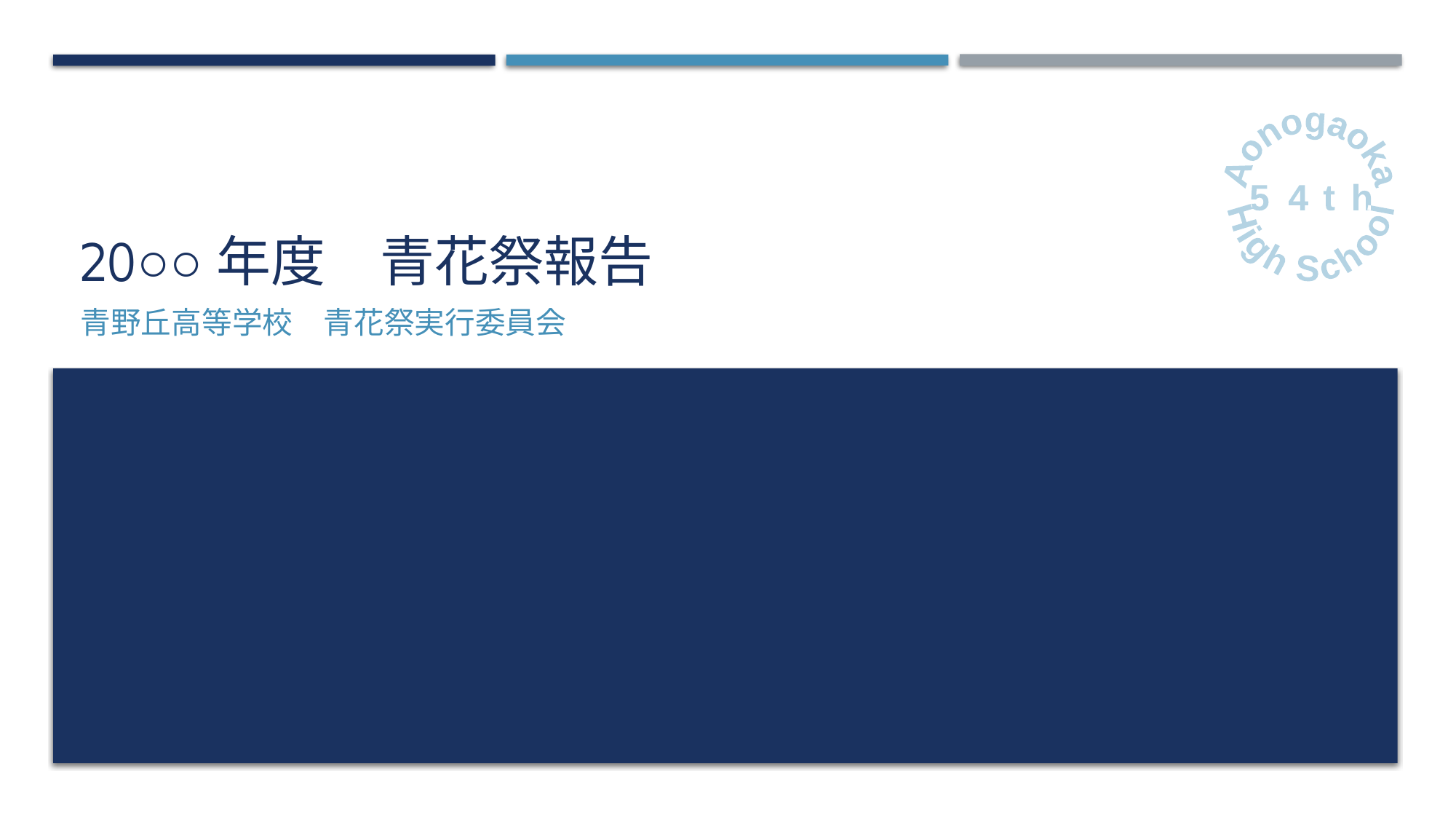

# 20○○年度　青花祭報告
Aonogaoka
54th
High School
青野丘高等学校　青花祭実行委員会